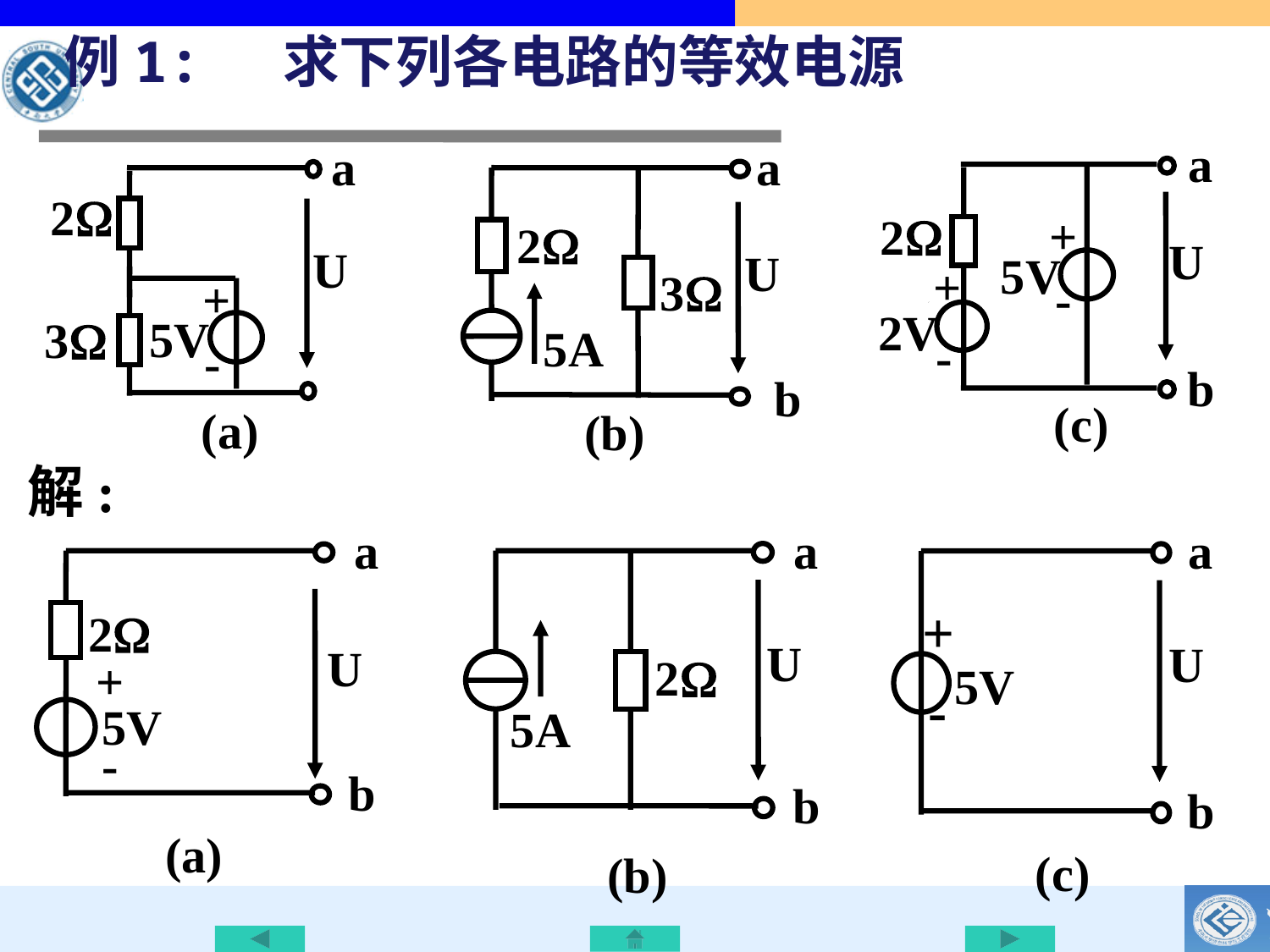

例1:  求下列各电路的等效电源
a

U
2Ω
+
-

5V
+
-

2V

b

(c)
a

2Ω

U

+
-

5V
3Ω

(a)
a

U
2Ω
3Ω

5A
b

(b)
解:
a

2Ω

U
+
-

5V

b

(a)
a

U

2Ω
5A
b

(b)
a

+
-
U
5V

b

(c)